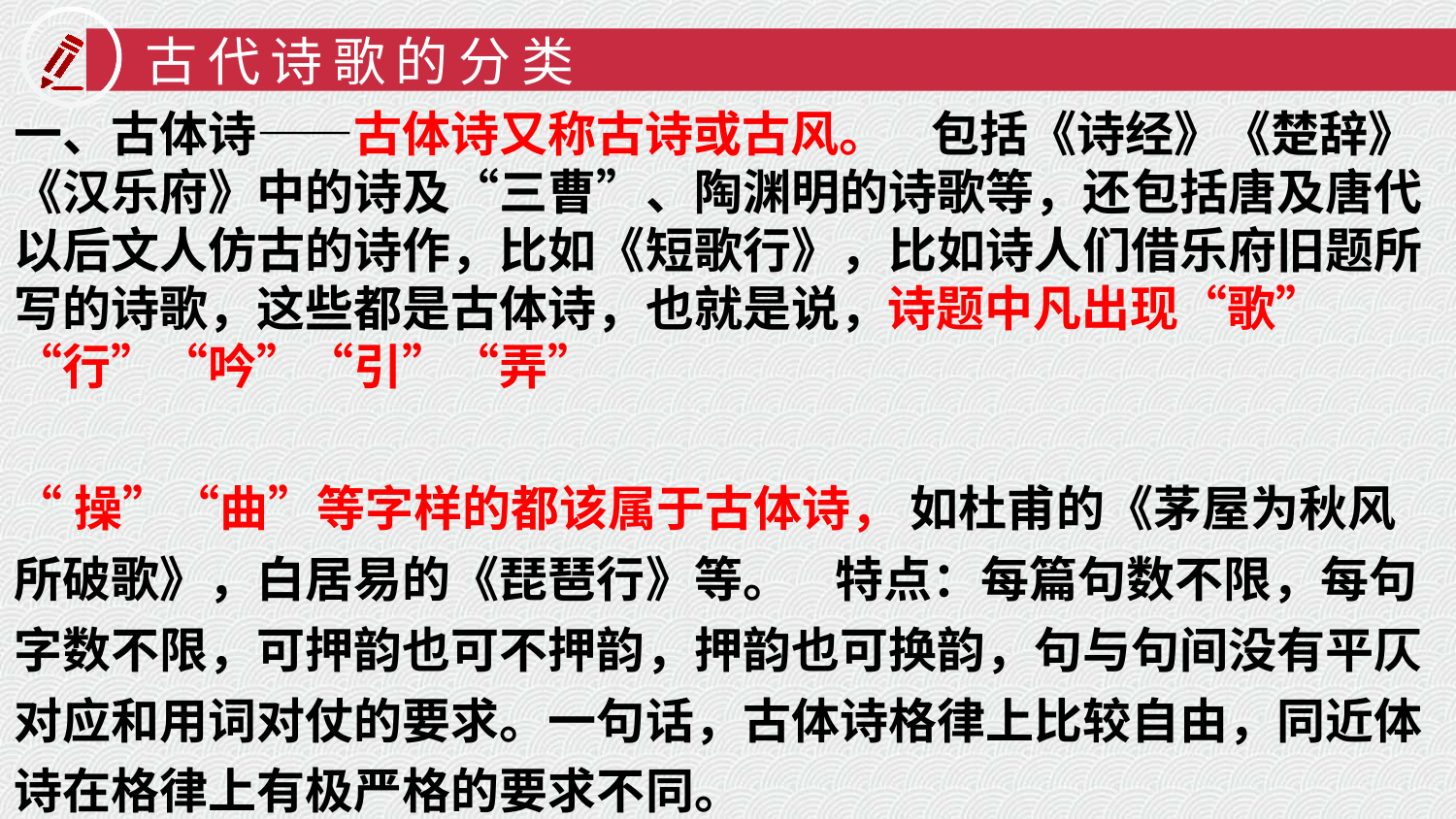

古代诗歌的分类

一、古体诗——古体诗又称古诗或古风。    包括《诗经》《楚辞》《汉乐府》中的诗及“三曹”、陶渊明的诗歌等，还包括唐及唐代以后文人仿古的诗作，比如《短歌行》，比如诗人们借乐府旧题所写的诗歌，这些都是古体诗，也就是说，诗题中凡出现“歌”“行”“吟”“引”“弄”

“操”“曲”等字样的都该属于古体诗， 如杜甫的《茅屋为秋风所破歌》，白居易的《琵琶行》等。    特点：每篇句数不限，每句字数不限，可押韵也可不押韵，押韵也可换韵，句与句间没有平仄对应和用词对仗的要求。一句话，古体诗格律上比较自由，同近体诗在格律上有极严格的要求不同。